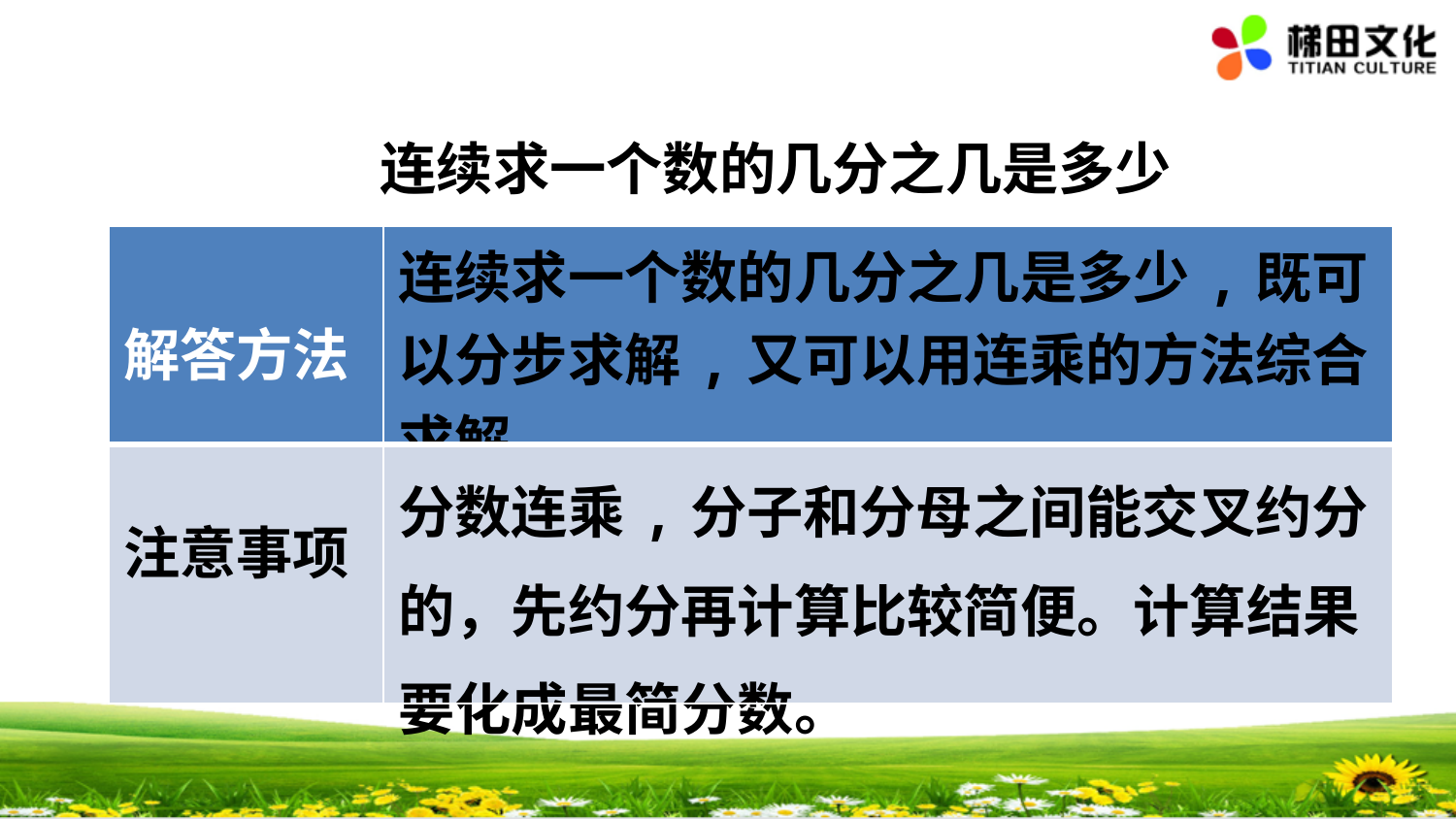

连续求一个数的几分之几是多少
| 解答方法 | 连续求一个数的几分之几是多少,既可以分步求解,又可以用连乘的方法综合求解。 |
| --- | --- |
| 注意事项 | 分数连乘,分子和分母之间能交叉约分的，先约分再计算比较简便。计算结果要化成最简分数。 |